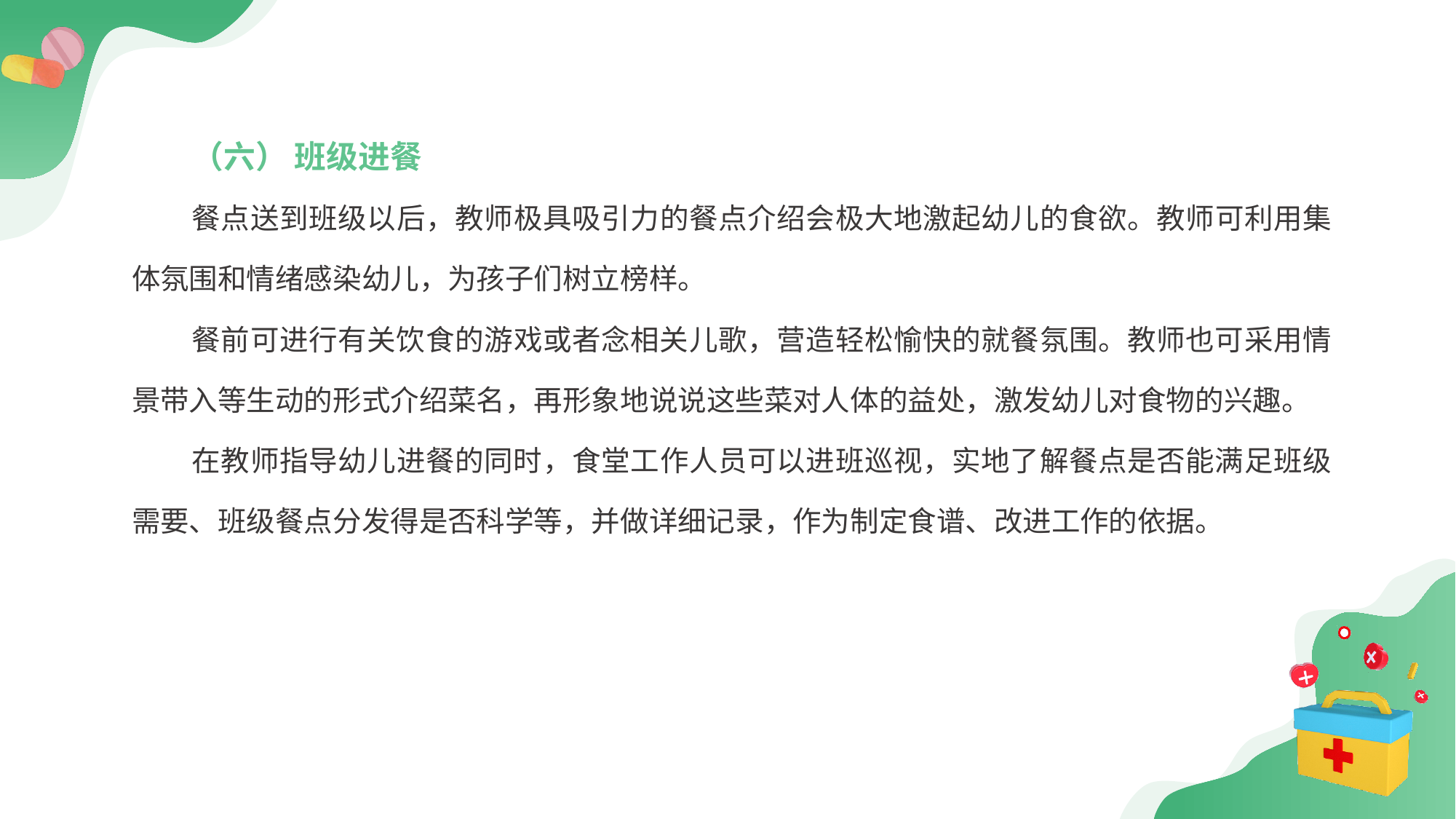

（六） 班级进餐
餐点送到班级以后，教师极具吸引力的餐点介绍会极大地激起幼儿的食欲。教师可利用集体氛围和情绪感染幼儿，为孩子们树立榜样。
餐前可进行有关饮食的游戏或者念相关儿歌，营造轻松愉快的就餐氛围。教师也可采用情景带入等生动的形式介绍菜名，再形象地说说这些菜对人体的益处，激发幼儿对食物的兴趣。
在教师指导幼儿进餐的同时，食堂工作人员可以进班巡视，实地了解餐点是否能满足班级需要、班级餐点分发得是否科学等，并做详细记录，作为制定食谱、改进工作的依据。